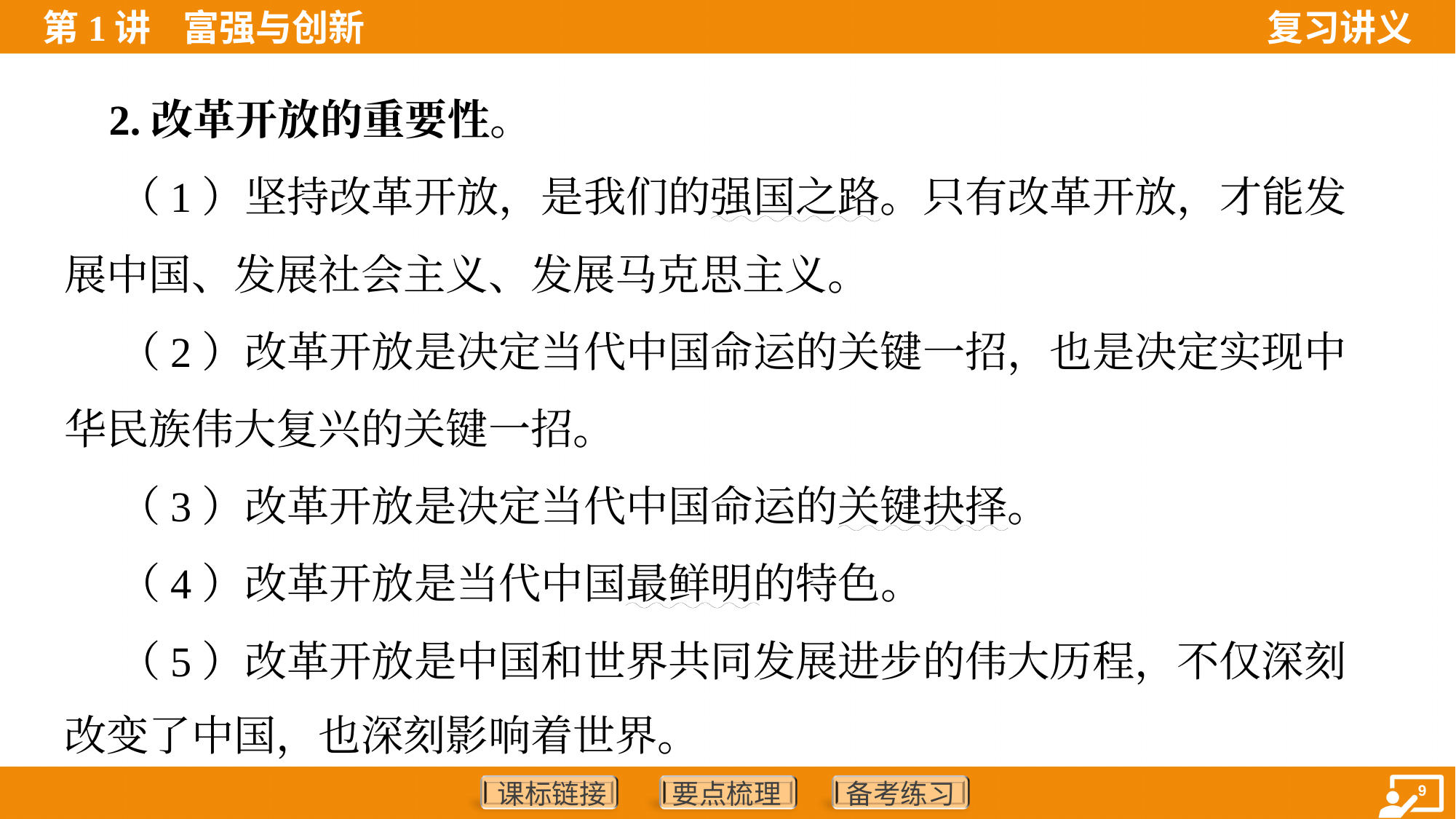

2.改革开放的重要性。
    （1）坚持改革开放，是我们的强国之路。只有改革开放，才能发
展中国、发展社会主义、发展马克思主义。
    （2）改革开放是决定当代中国命运的关键一招，也是决定实现中
华民族伟大复兴的关键一招。
    （3）改革开放是决定当代中国命运的关键抉择。
    （4）改革开放是当代中国最鲜明的特色。
    （5）改革开放是中国和世界共同发展进步的伟大历程，不仅深刻
改变了中国，也深刻影响着世界。